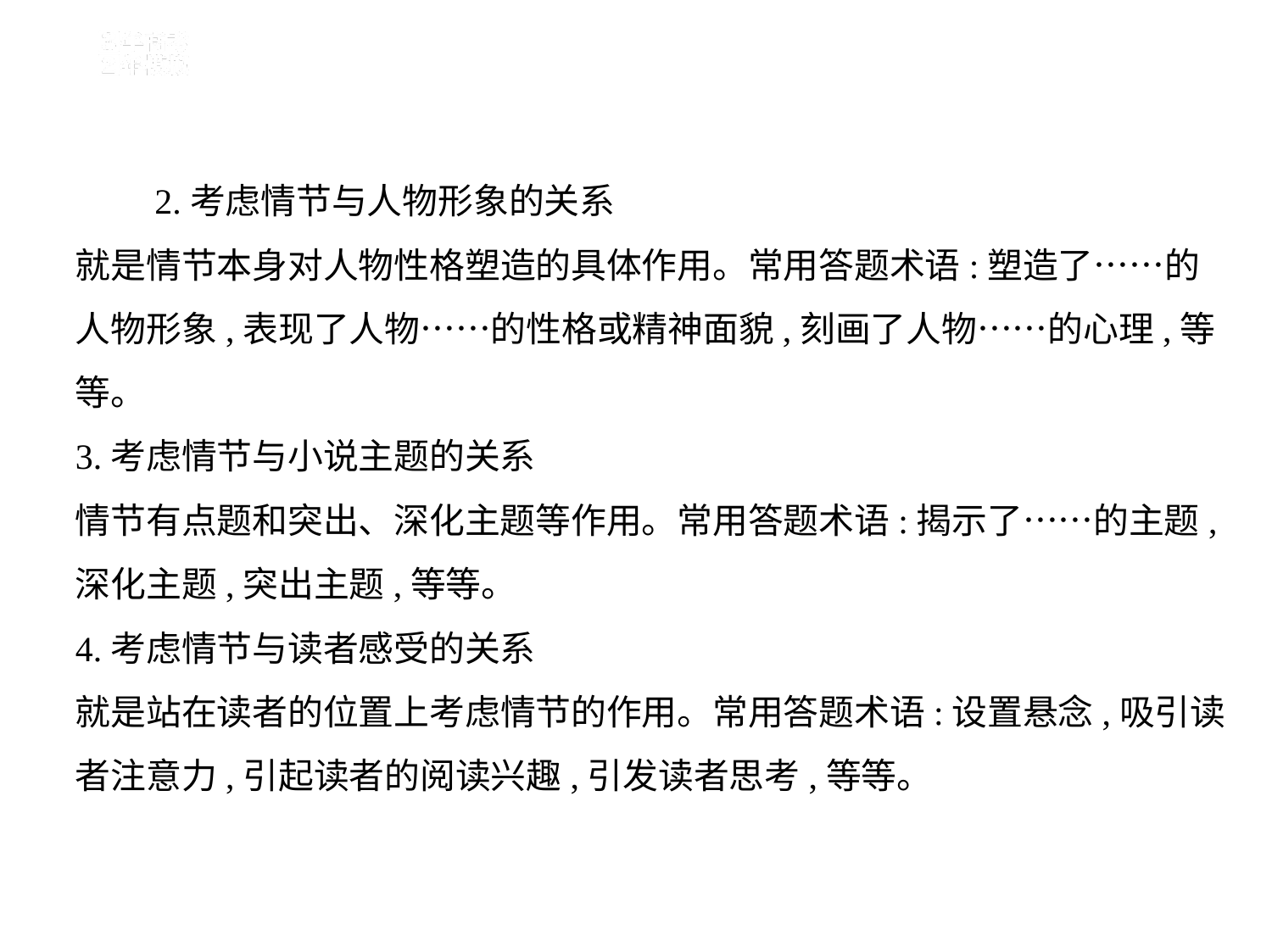

2.考虑情节与人物形象的关系
就是情节本身对人物性格塑造的具体作用。常用答题术语:塑造了……的
人物形象,表现了人物……的性格或精神面貌,刻画了人物……的心理,等
等。
3.考虑情节与小说主题的关系
情节有点题和突出、深化主题等作用。常用答题术语:揭示了……的主题,
深化主题,突出主题,等等。
4.考虑情节与读者感受的关系
就是站在读者的位置上考虑情节的作用。常用答题术语:设置悬念,吸引读
者注意力,引起读者的阅读兴趣,引发读者思考,等等。